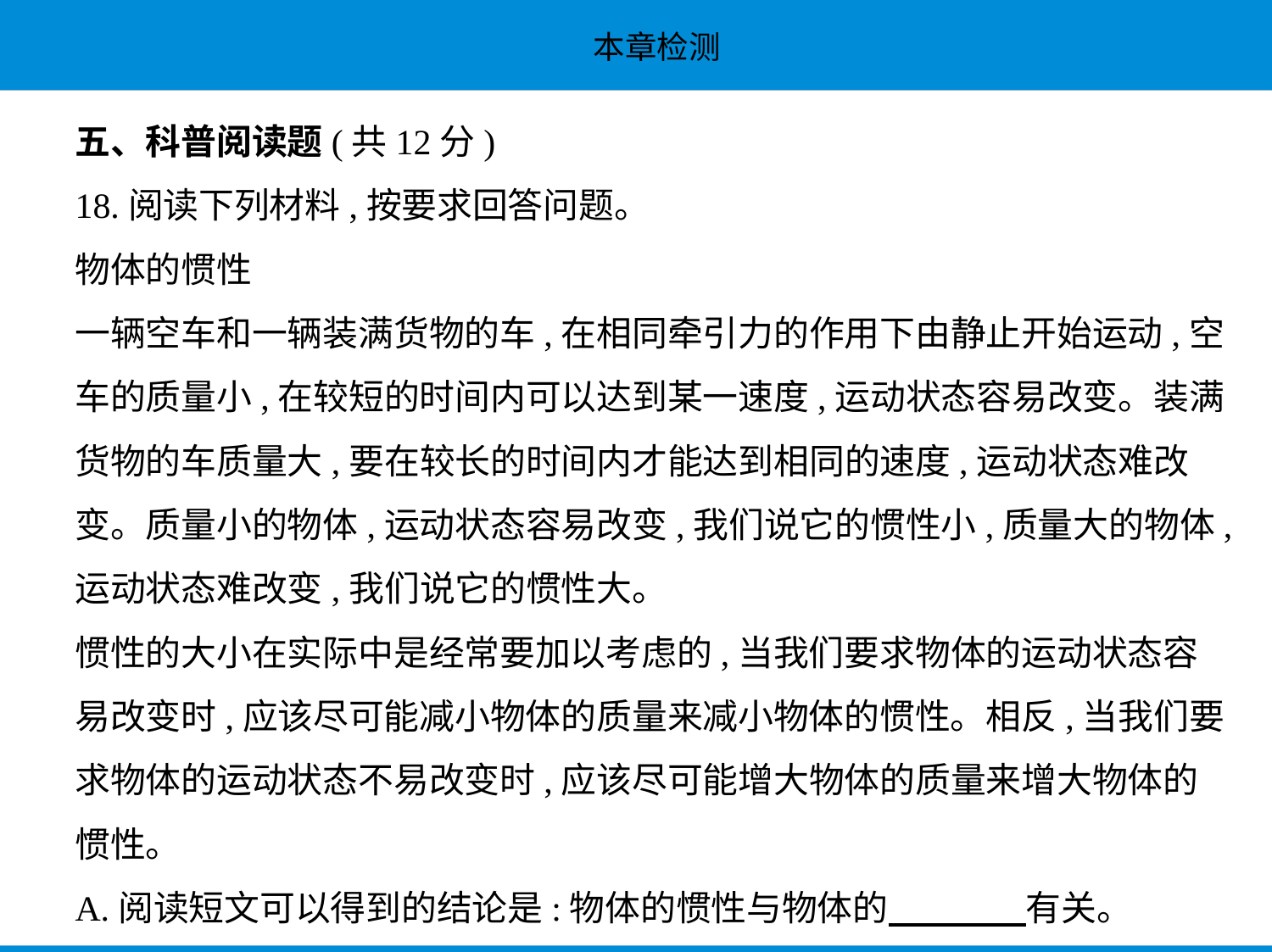

五、科普阅读题(共12分)
18.阅读下列材料,按要求回答问题。
物体的惯性
一辆空车和一辆装满货物的车,在相同牵引力的作用下由静止开始运动,空
车的质量小,在较短的时间内可以达到某一速度,运动状态容易改变。装满
货物的车质量大,要在较长的时间内才能达到相同的速度,运动状态难改
变。质量小的物体,运动状态容易改变,我们说它的惯性小,质量大的物体,
运动状态难改变,我们说它的惯性大。
惯性的大小在实际中是经常要加以考虑的,当我们要求物体的运动状态容
易改变时,应该尽可能减小物体的质量来减小物体的惯性。相反,当我们要
求物体的运动状态不易改变时,应该尽可能增大物体的质量来增大物体的
惯性。
A.阅读短文可以得到的结论是:物体的惯性与物体的　　　    有关。